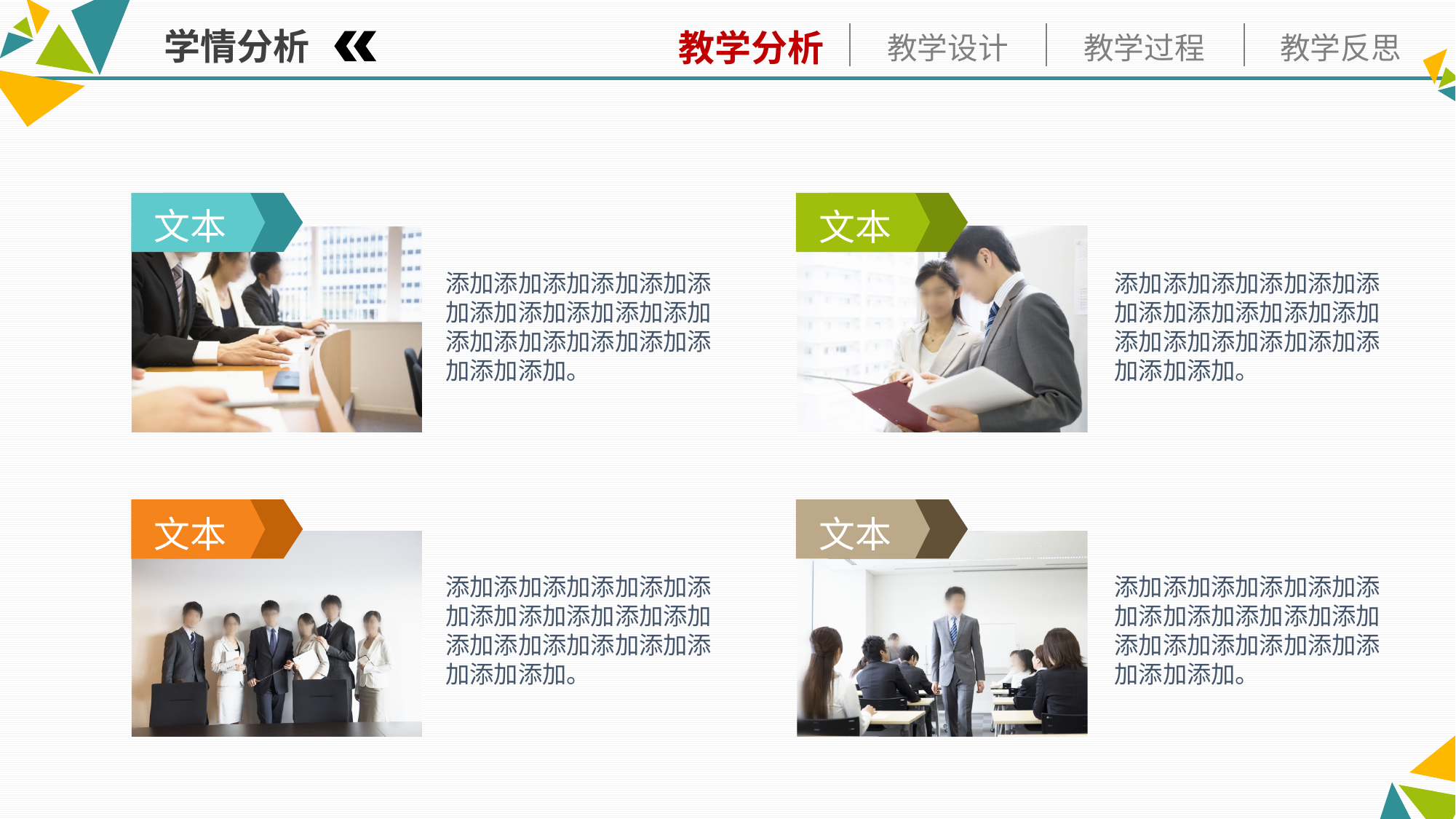

学情分析

文本

文本

添加添加添加添加添加添加添加添加添加添加添加添加添加添加添加添加添加添加添加。
添加添加添加添加添加添加添加添加添加添加添加添加添加添加添加添加添加添加添加。

文本

文本

添加添加添加添加添加添加添加添加添加添加添加添加添加添加添加添加添加添加添加。
添加添加添加添加添加添加添加添加添加添加添加添加添加添加添加添加添加添加添加。